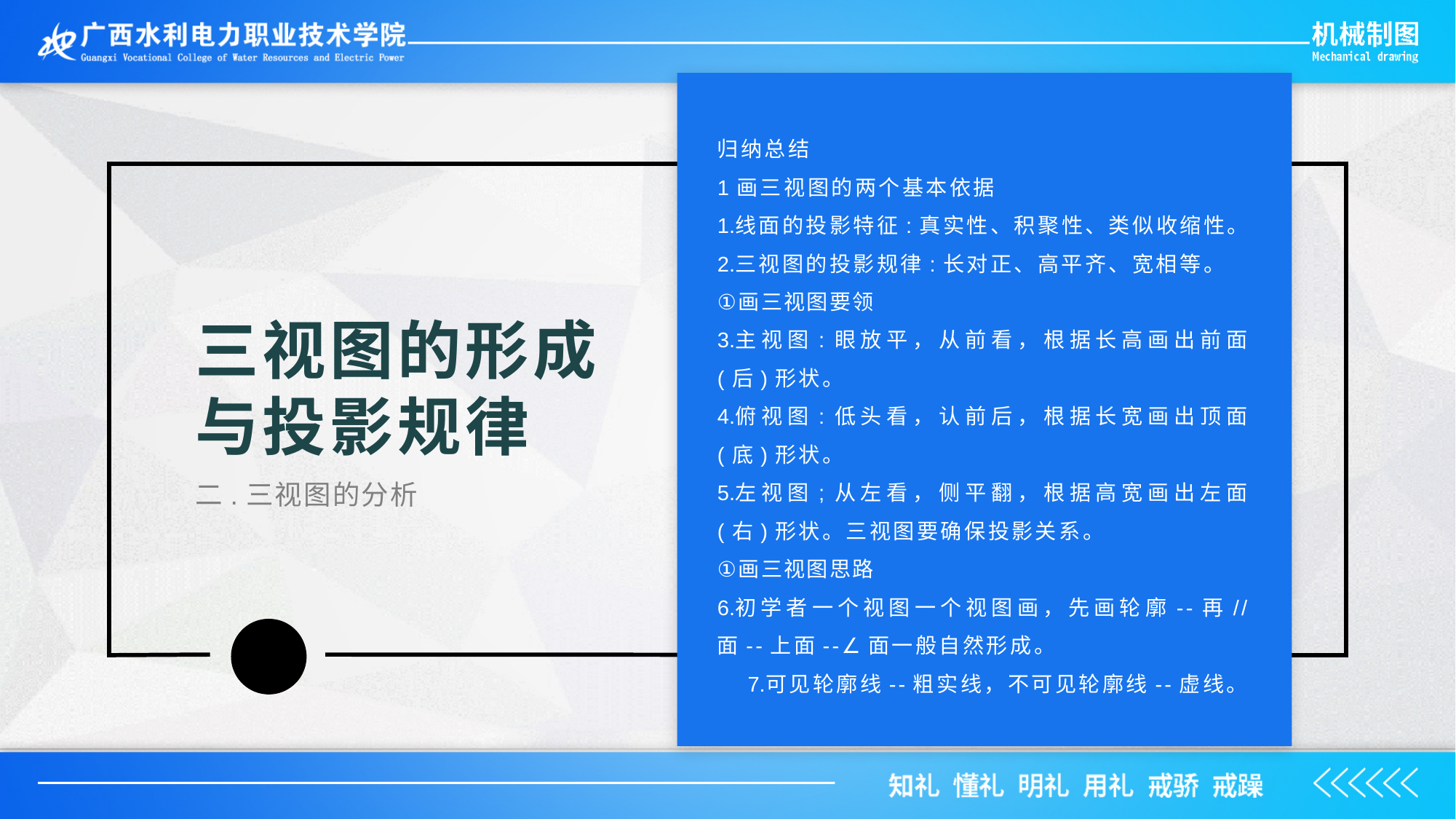

归纳总结
1画三视图的两个基本依据
线面的投影特征:真实性、积聚性、类似收缩性。
三视图的投影规律:长对正、高平齐、宽相等。
画三视图要领
主视图:眼放平，从前看，根据长高画出前面(后)形状。
俯视图:低头看，认前后，根据长宽画出顶面(底)形状。
左视图;从左看，侧平翻，根据高宽画出左面(右)形状。三视图要确保投影关系。
画三视图思路
初学者一个视图一个视图画，先画轮廓--再//面--上面--∠面一般自然形成。
可见轮廓线--粗实线，不可见轮廓线--虚线。

三视图的形成与投影规律
二.三视图的分析